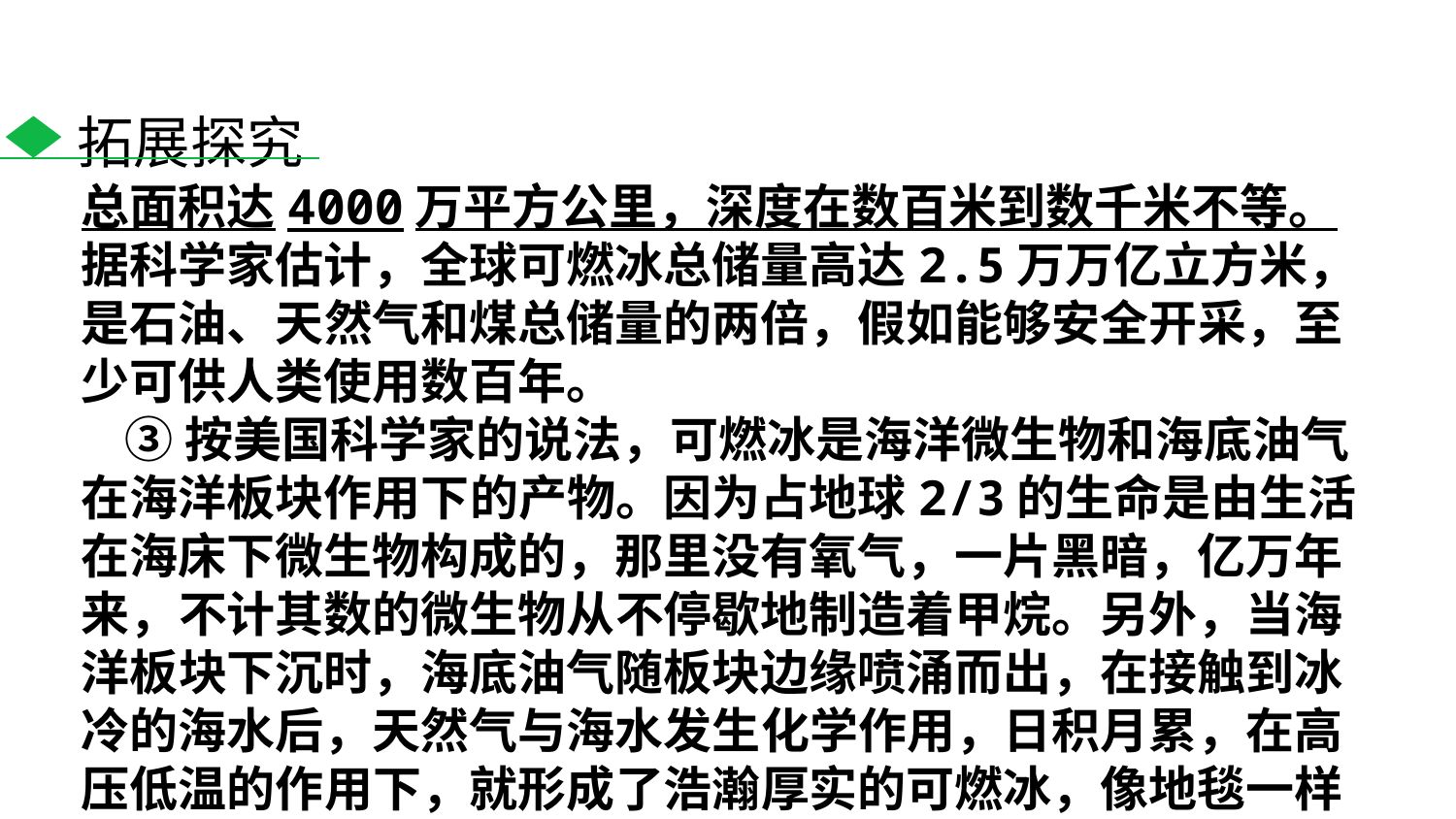

拓展探究

总面积达4000万平方公里，深度在数百米到数千米不等。据科学家估计，全球可燃冰总储量高达2.5万万亿立方米，是石油、天然气和煤总储量的两倍，假如能够安全开采，至少可供人类使用数百年。
    ③按美国科学家的说法，可燃冰是海洋微生物和海底油气在海洋板块作用下的产物。因为占地球2/3的生命是由生活在海床下微生物构成的，那里没有氧气，一片黑暗，亿万年来，不计其数的微生物从不停歇地制造着甲烷。另外，当海洋板块下沉时，海底油气随板块边缘喷涌而出，在接触到冰冷的海水后，天然气与海水发生化学作用，日积月累，在高压低温的作用下，就形成了浩瀚厚实的可燃冰，像地毯一样沉睡在海底。